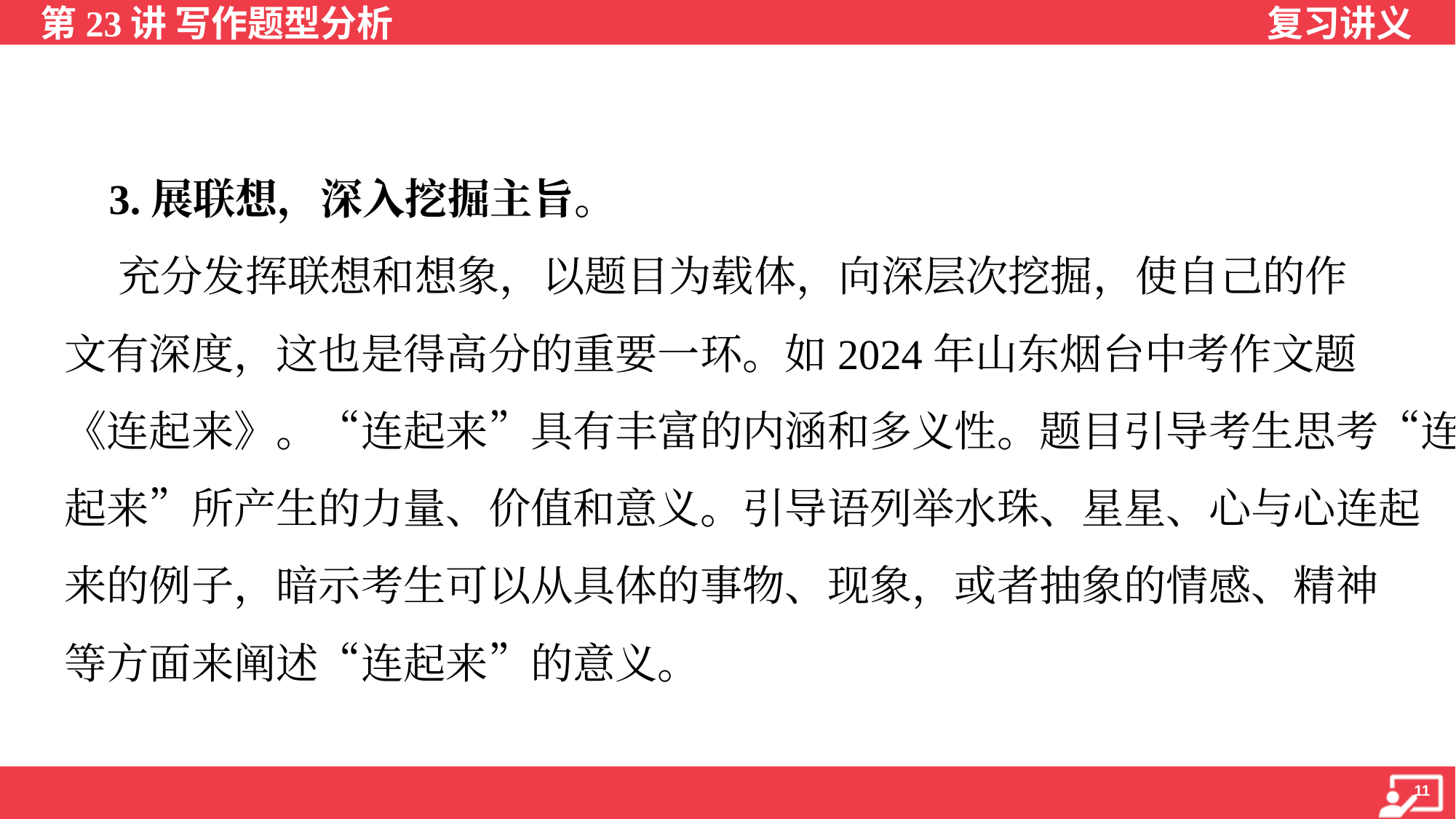

3.展联想，深入挖掘主旨。
    充分发挥联想和想象，以题目为载体，向深层次挖掘，使自己的作
文有深度，这也是得高分的重要一环。如2024年山东烟台中考作文题
《连起来》。“连起来”具有丰富的内涵和多义性。题目引导考生思考“连
起来”所产生的力量、价值和意义。引导语列举水珠、星星、心与心连起
来的例子，暗示考生可以从具体的事物、现象，或者抽象的情感、精神
等方面来阐述“连起来”的意义。